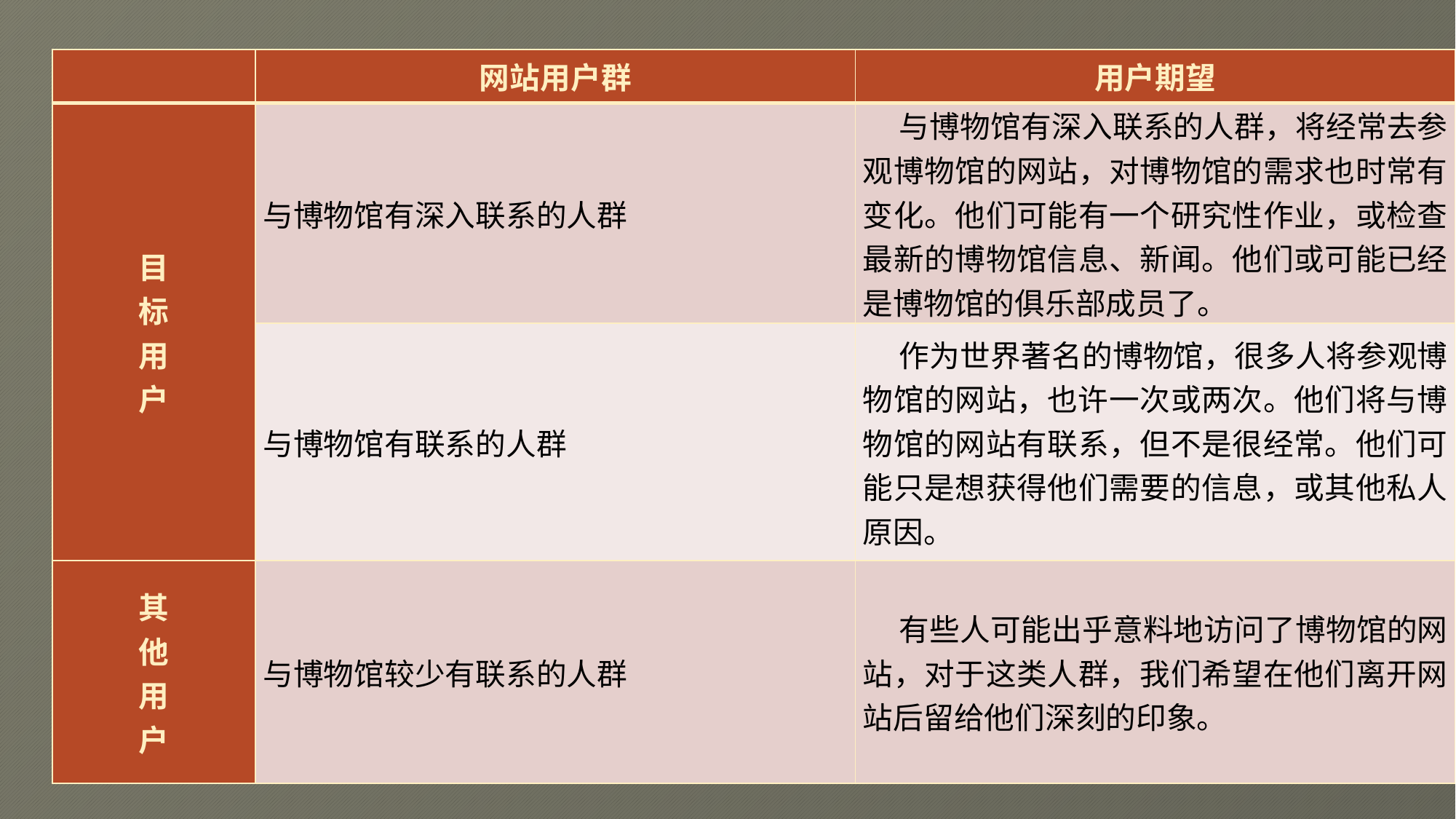

|  | 网站用户群 | 用户期望 |
| --- | --- | --- |
| 目 标 用 户 | 与博物馆有深入联系的人群 | 与博物馆有深入联系的人群，将经常去参观博物馆的网站，对博物馆的需求也时常有变化。他们可能有一个研究性作业，或检查最新的博物馆信息、新闻。他们或可能已经是博物馆的俱乐部成员了。 |
|  | 与博物馆有联系的人群 | 作为世界著名的博物馆，很多人将参观博物馆的网站，也许一次或两次。他们将与博物馆的网站有联系，但不是很经常。他们可能只是想获得他们需要的信息，或其他私人原因。 |
| 其 他 用 户 | 与博物馆较少有联系的人群 | 有些人可能出乎意料地访问了博物馆的网站，对于这类人群，我们希望在他们离开网站后留给他们深刻的印象。 |